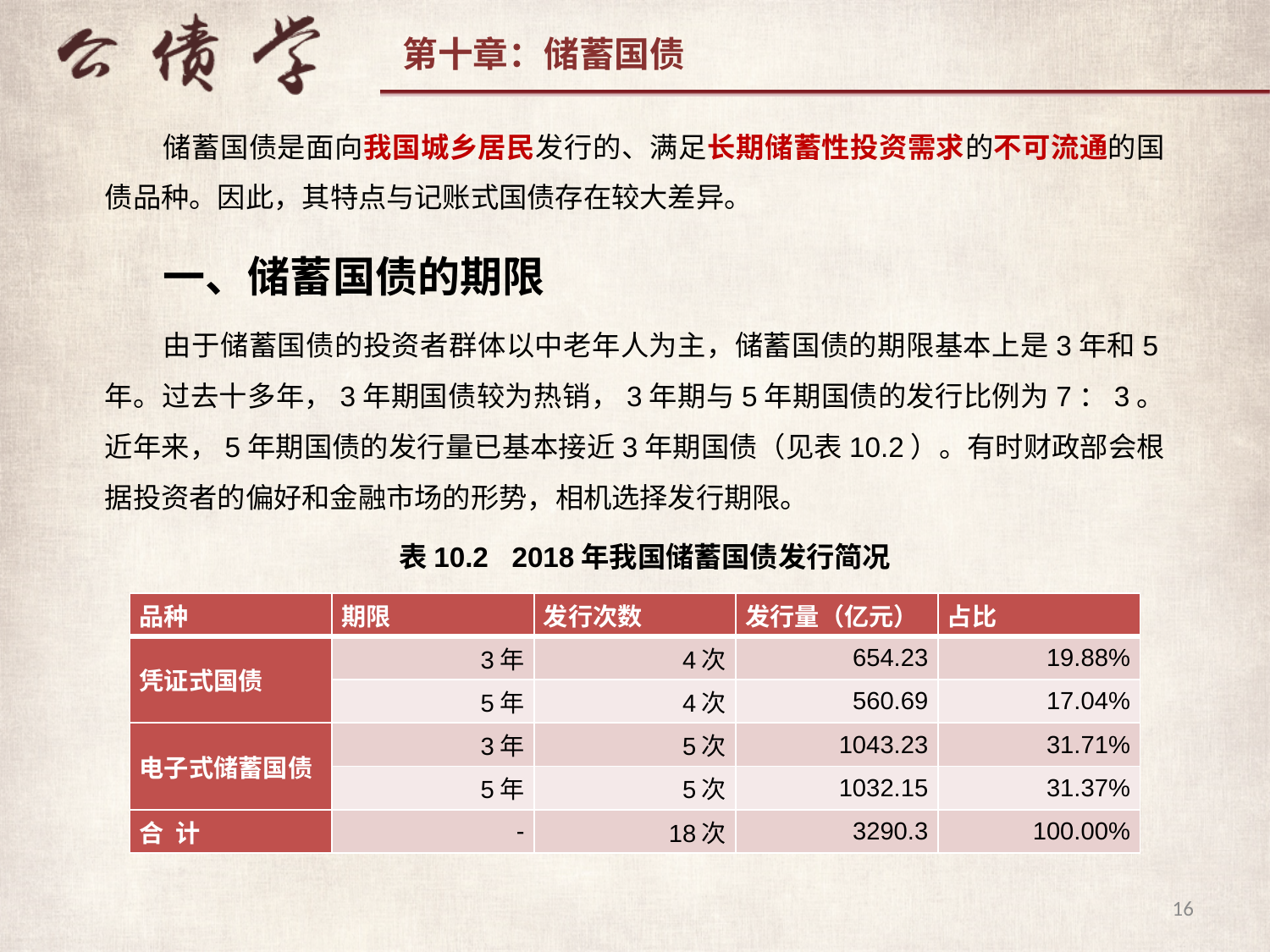

储蓄国债是面向我国城乡居民发行的、满足长期储蓄性投资需求的不可流通的国债品种。因此，其特点与记账式国债存在较大差异。
一、储蓄国债的期限
由于储蓄国债的投资者群体以中老年人为主，储蓄国债的期限基本上是3年和5年。过去十多年，3年期国债较为热销，3年期与5年期国债的发行比例为7：3。近年来，5年期国债的发行量已基本接近3年期国债（见表10.2）。有时财政部会根据投资者的偏好和金融市场的形势，相机选择发行期限。
表10.2   2018年我国储蓄国债发行简况
| 品种 | 期限 | 发行次数 | 发行量（亿元） | 占比 |
| --- | --- | --- | --- | --- |
| 凭证式国债 | 3年 | 4次 | 654.23 | 19.88% |
|  | 5年 | 4次 | 560.69 | 17.04% |
| 电子式储蓄国债 | 3年 | 5次 | 1043.23 | 31.71% |
|  | 5年 | 5次 | 1032.15 | 31.37% |
| 合 计 | - | 18次 | 3290.3 | 100.00% |
16